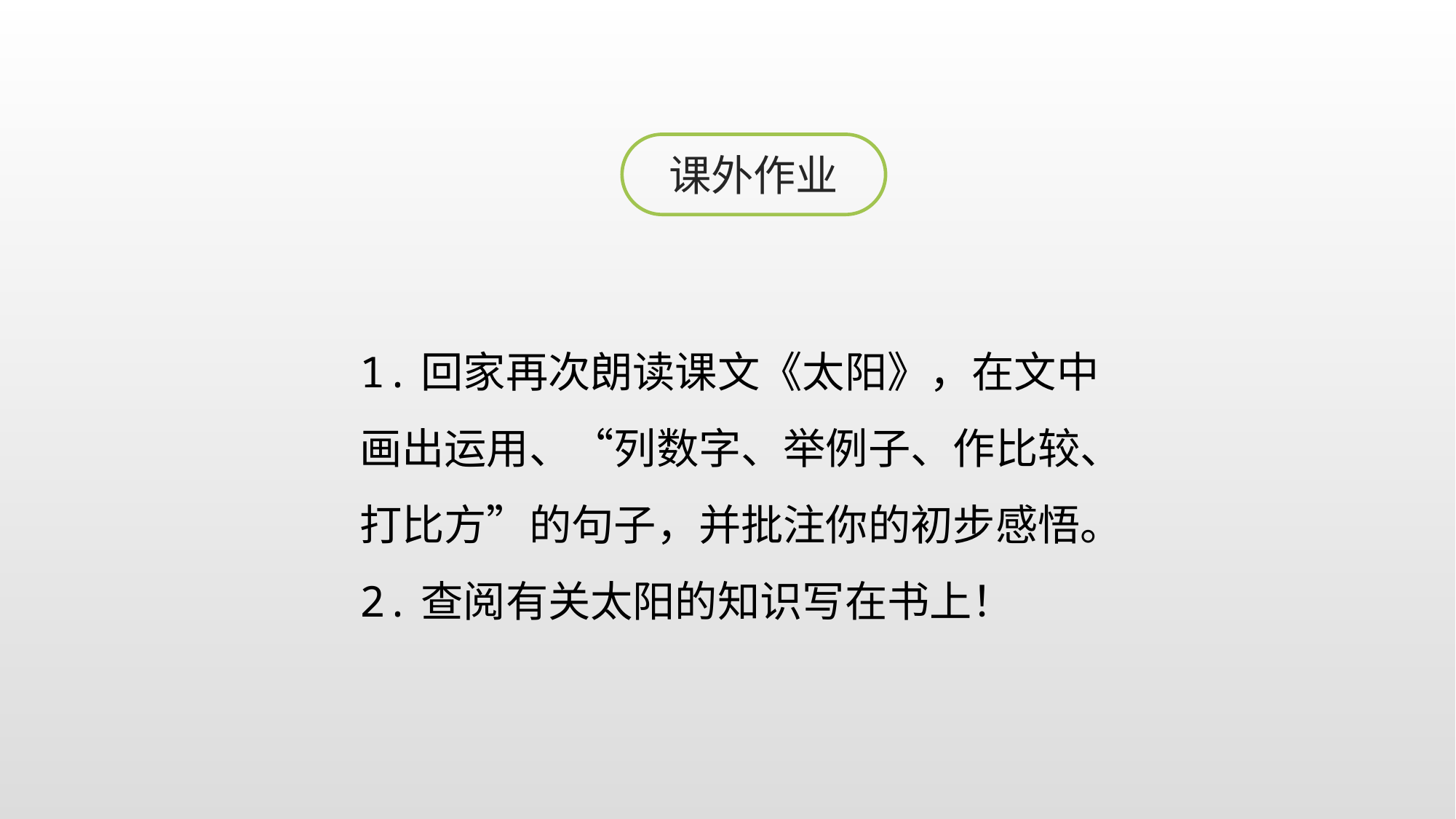

课外作业
1.回家再次朗读课文《太阳》，在文中画出运用、“列数字、举例子、作比较、打比方”的句子，并批注你的初步感悟。
2.查阅有关太阳的知识写在书上！